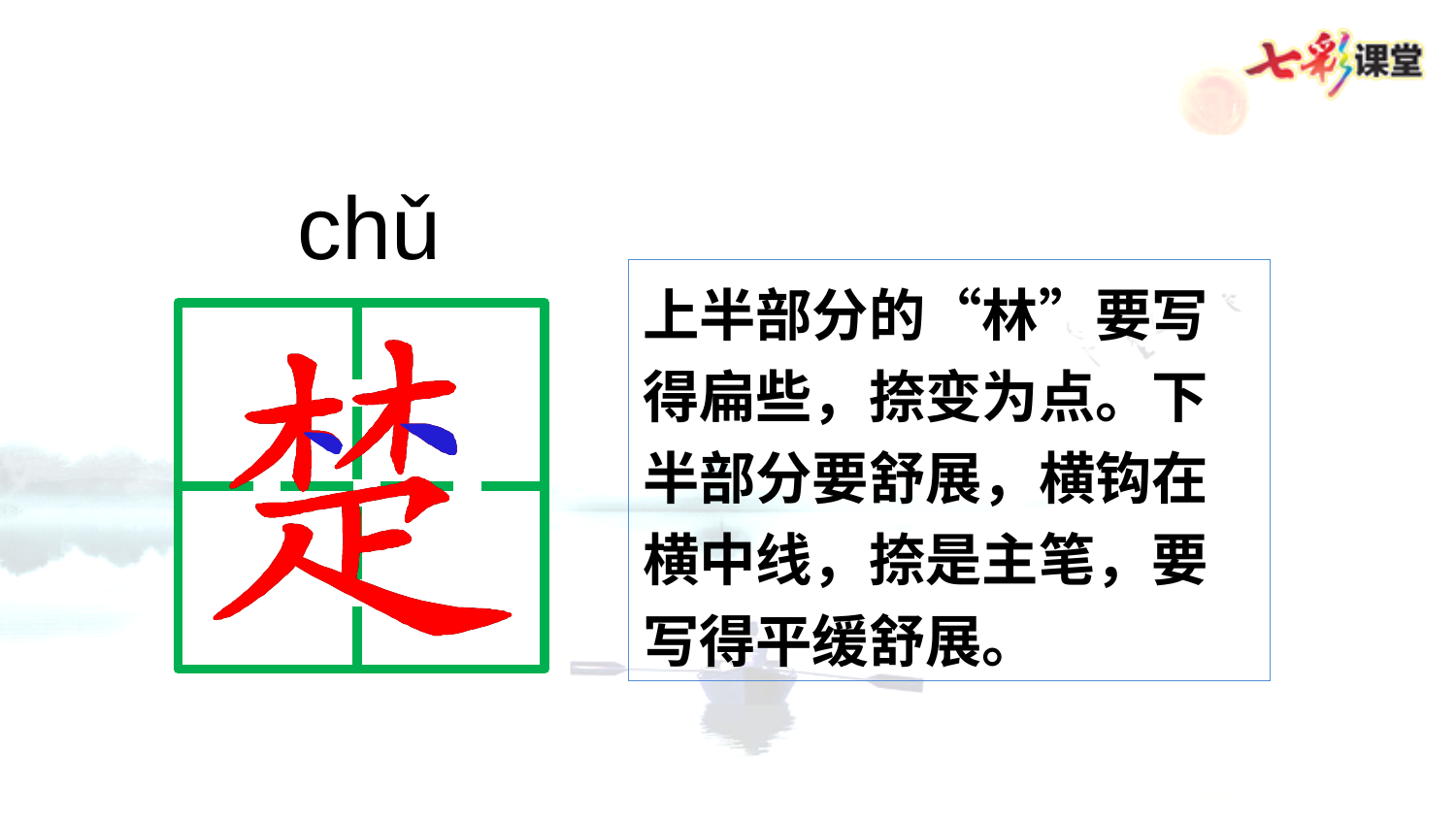

chǔ
上半部分的“林”要写得扁些，捺变为点。下半部分要舒展，横钩在横中线，捺是主笔，要写得平缓舒展。